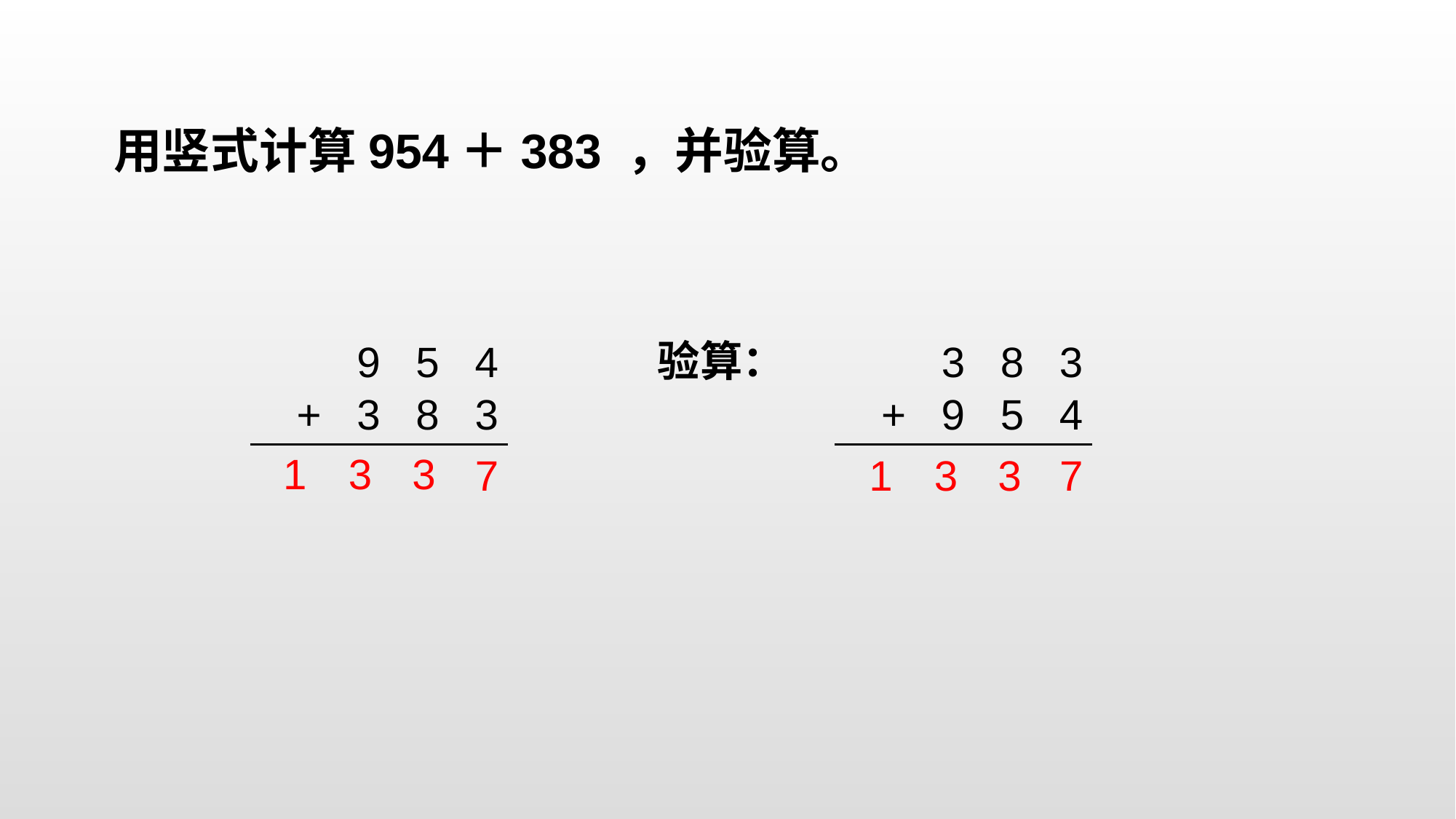

用竖式计算954＋383 ，并验算。
9   5   4
3   8   3
验算：
+   3   8   3
+   9   5   4
1
3
3
7
1
3
3
7